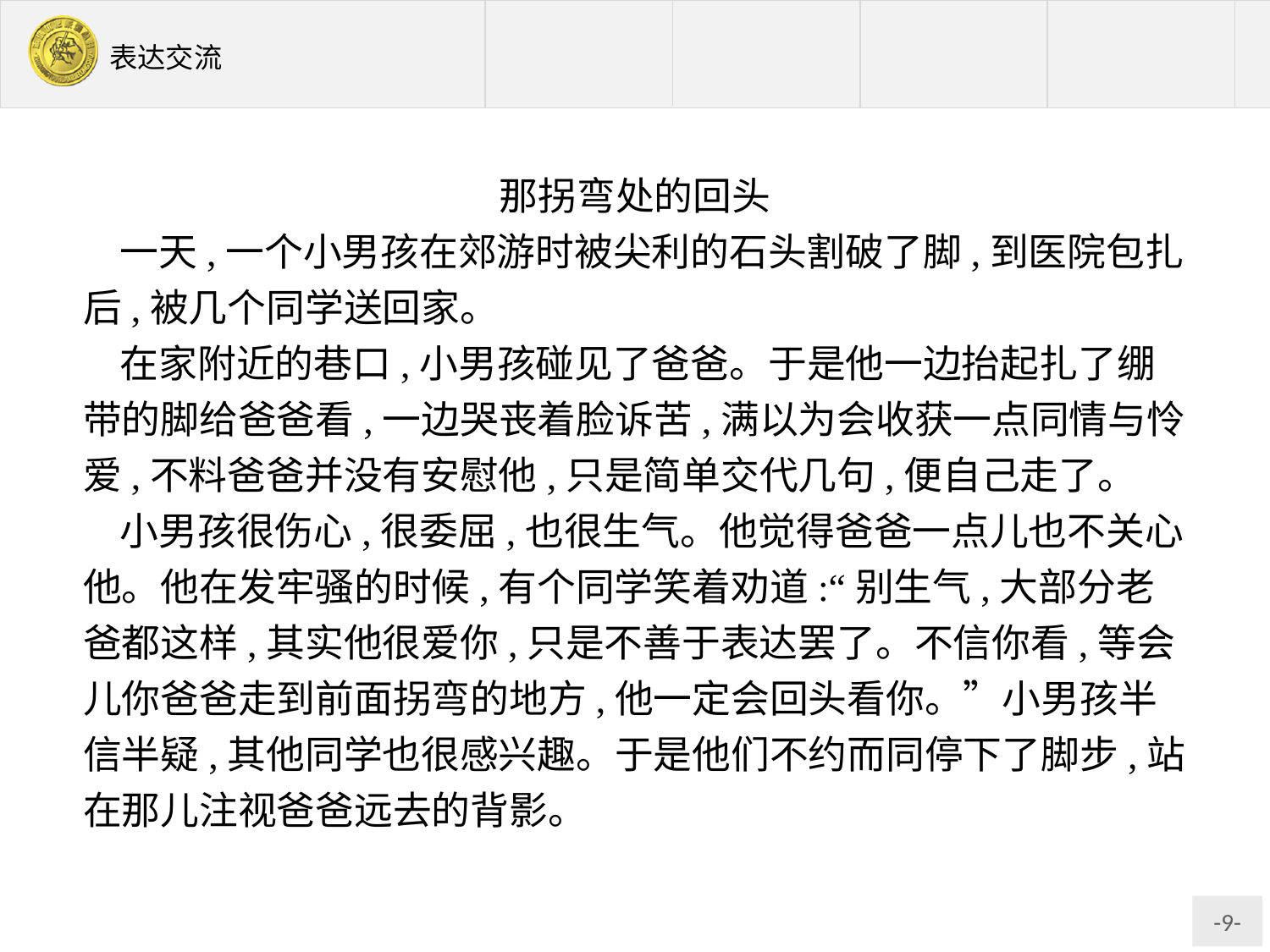

那拐弯处的回头
一天,一个小男孩在郊游时被尖利的石头割破了脚,到医院包扎后,被几个同学送回家。
在家附近的巷口,小男孩碰见了爸爸。于是他一边抬起扎了绷带的脚给爸爸看,一边哭丧着脸诉苦,满以为会收获一点同情与怜爱,不料爸爸并没有安慰他,只是简单交代几句,便自己走了。
小男孩很伤心,很委屈,也很生气。他觉得爸爸一点儿也不关心他。他在发牢骚的时候,有个同学笑着劝道:“别生气,大部分老爸都这样,其实他很爱你,只是不善于表达罢了。不信你看,等会儿你爸爸走到前面拐弯的地方,他一定会回头看你。”小男孩半信半疑,其他同学也很感兴趣。于是他们不约而同停下了脚步,站在那儿注视爸爸远去的背影。